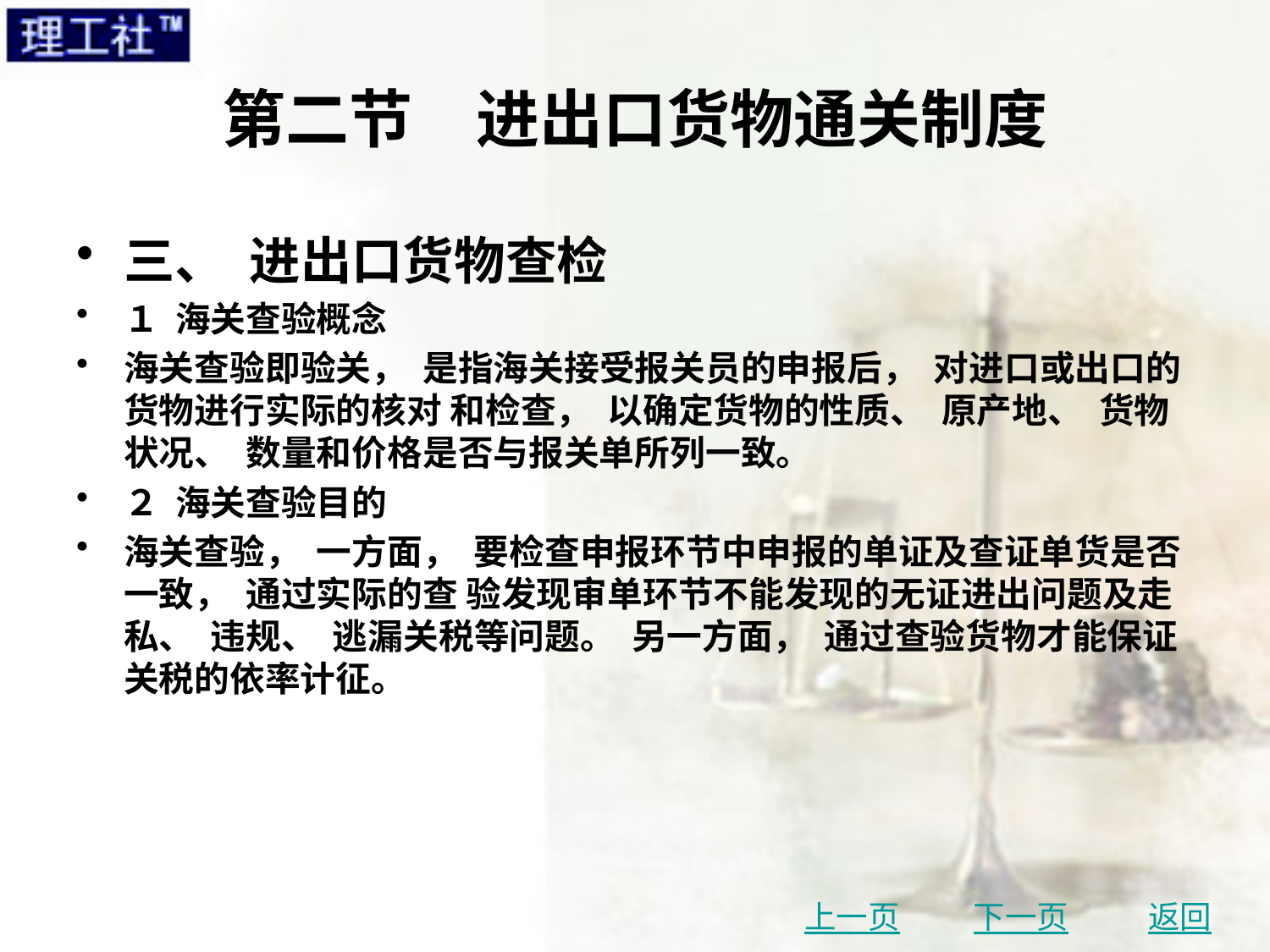

# 第二节　进出口货物通关制度
三、  进出口货物查检
１  海关查验概念
海关查验即验关，  是指海关接受报关员的申报后，  对进口或出口的货物进行实际的核对 和检查，  以确定货物的性质、  原产地、  货物状况、  数量和价格是否与报关单所列一致。
２  海关查验目的
海关查验，  一方面，  要检查申报环节中申报的单证及查证单货是否一致，  通过实际的查 验发现审单环节不能发现的无证进出问题及走私、  违规、  逃漏关税等问题。  另一方面，  通过查验货物才能保证关税的依率计征。
上一页
下一页
返回